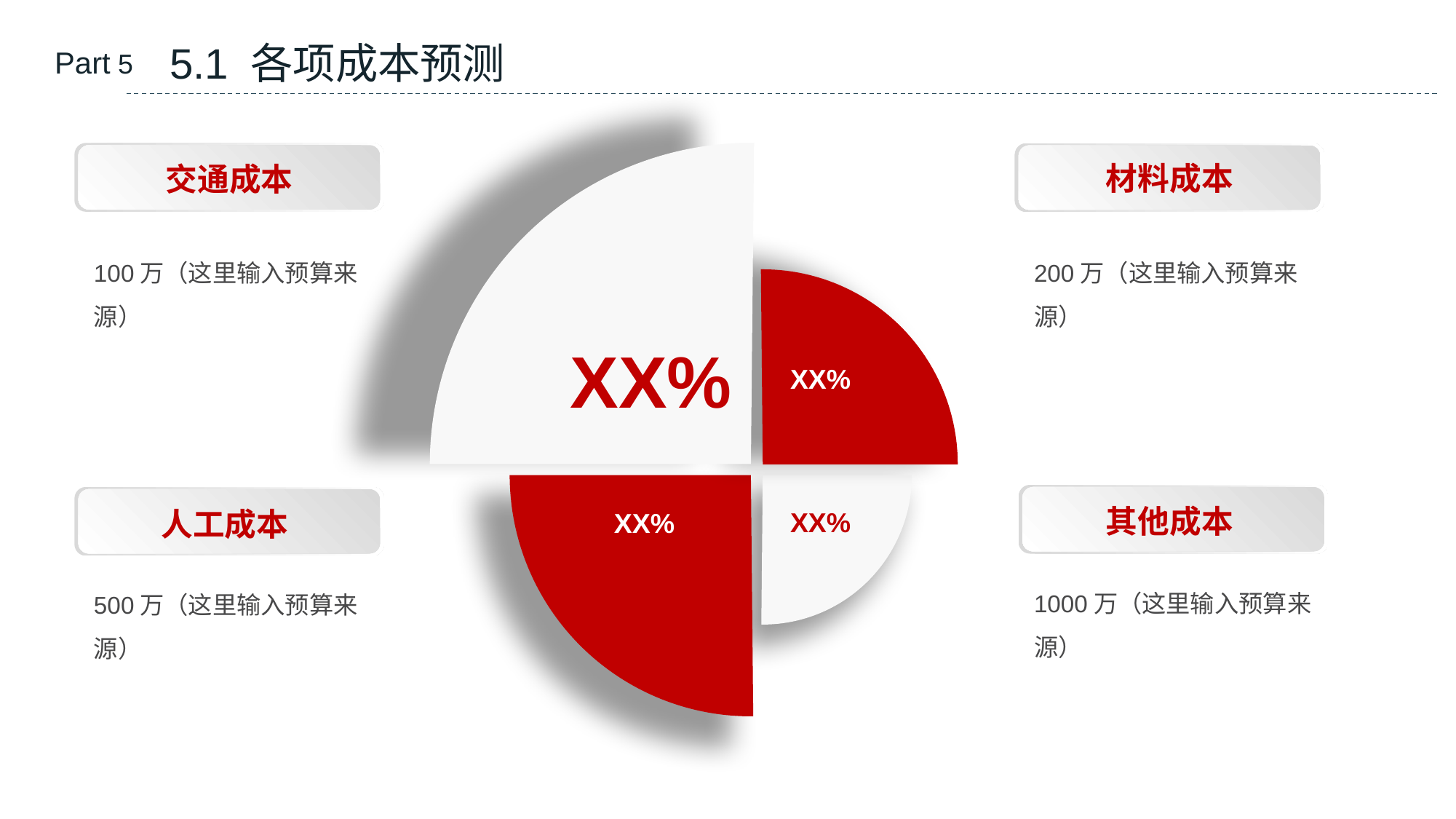

5.1 各项成本预测
Part 5

材料成本
交通成本
100万（这里输入预算来源）

200万（这里输入预算来源）

XX%
XX%

XX%
其他成本
XX%
人工成本
1000万（这里输入预算来源）
500万（这里输入预算来源）